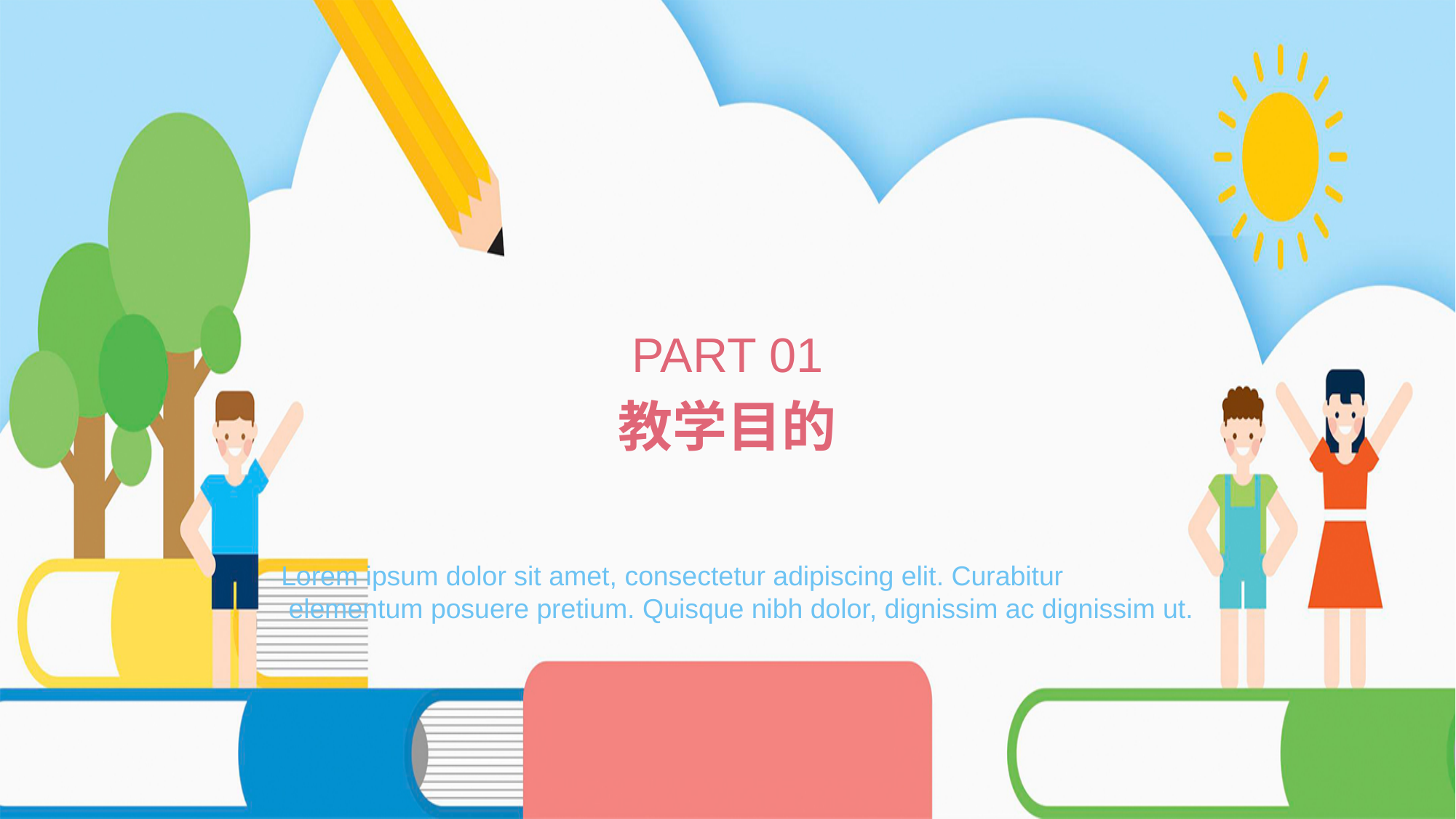

PART 01
教学目的

Lorem ipsum dolor sit amet, consectetur adipiscing elit. Curabitur
 elementum posuere pretium. Quisque nibh dolor, dignissim ac dignissim ut.